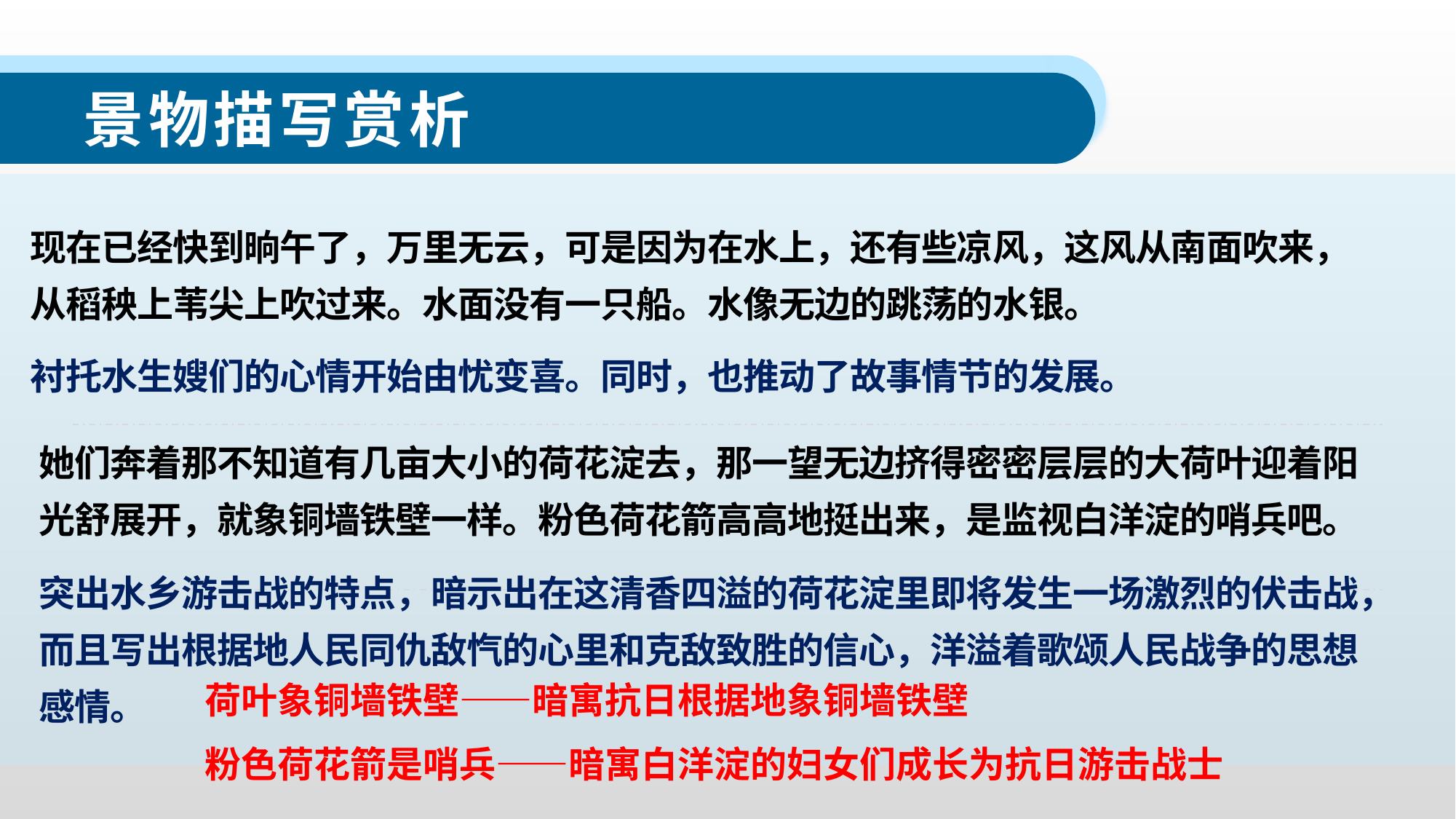

景物描写赏析

现在已经快到晌午了，万里无云，可是因为在水上，还有些凉风，这风从南面吹来，从稻秧上苇尖上吹过来。水面没有一只船。水像无边的跳荡的水银。
衬托水生嫂们的心情开始由忧变喜。同时，也推动了故事情节的发展。
她们奔着那不知道有几亩大小的荷花淀去，那一望无边挤得密密层层的大荷叶迎着阳光舒展开，就象铜墙铁壁一样。粉色荷花箭高高地挺出来，是监视白洋淀的哨兵吧。
突出水乡游击战的特点，暗示出在这清香四溢的荷花淀里即将发生一场激烈的伏击战，而且写出根据地人民同仇敌忾的心里和克敌致胜的信心，洋溢着歌颂人民战争的思想感情。
荷叶象铜墙铁壁——暗寓抗日根据地象铜墙铁壁
粉色荷花箭是哨兵——暗寓白洋淀的妇女们成长为抗日游击战士